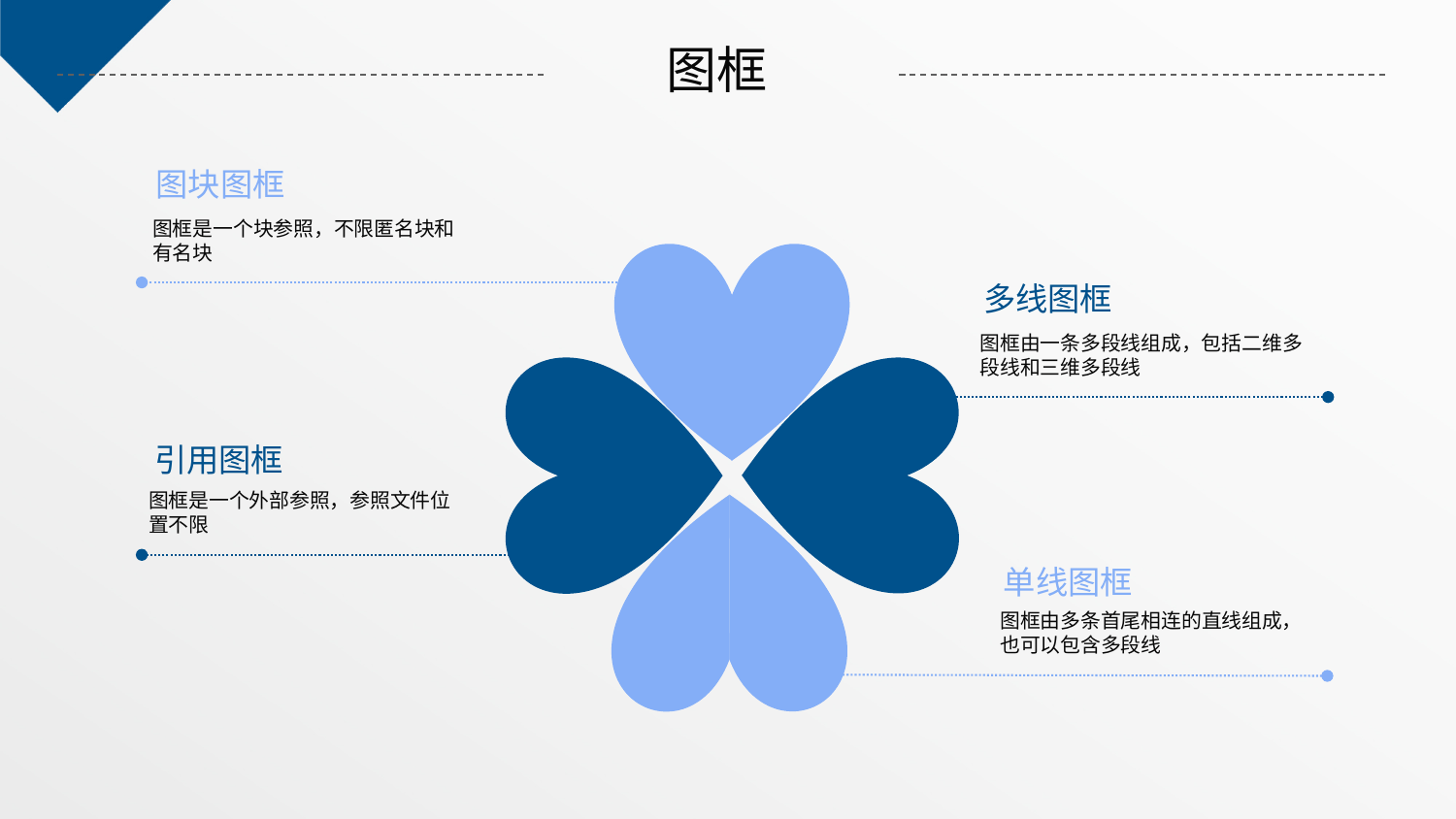

图框
图块图框
图框是一个块参照，不限匿名块和有名块

多线图框
图框由一条多段线组成，包括二维多段线和三维多段线

引用图框
图框是一个外部参照，参照文件位置不限

单线图框
图框由多条首尾相连的直线组成，也可以包含多段线